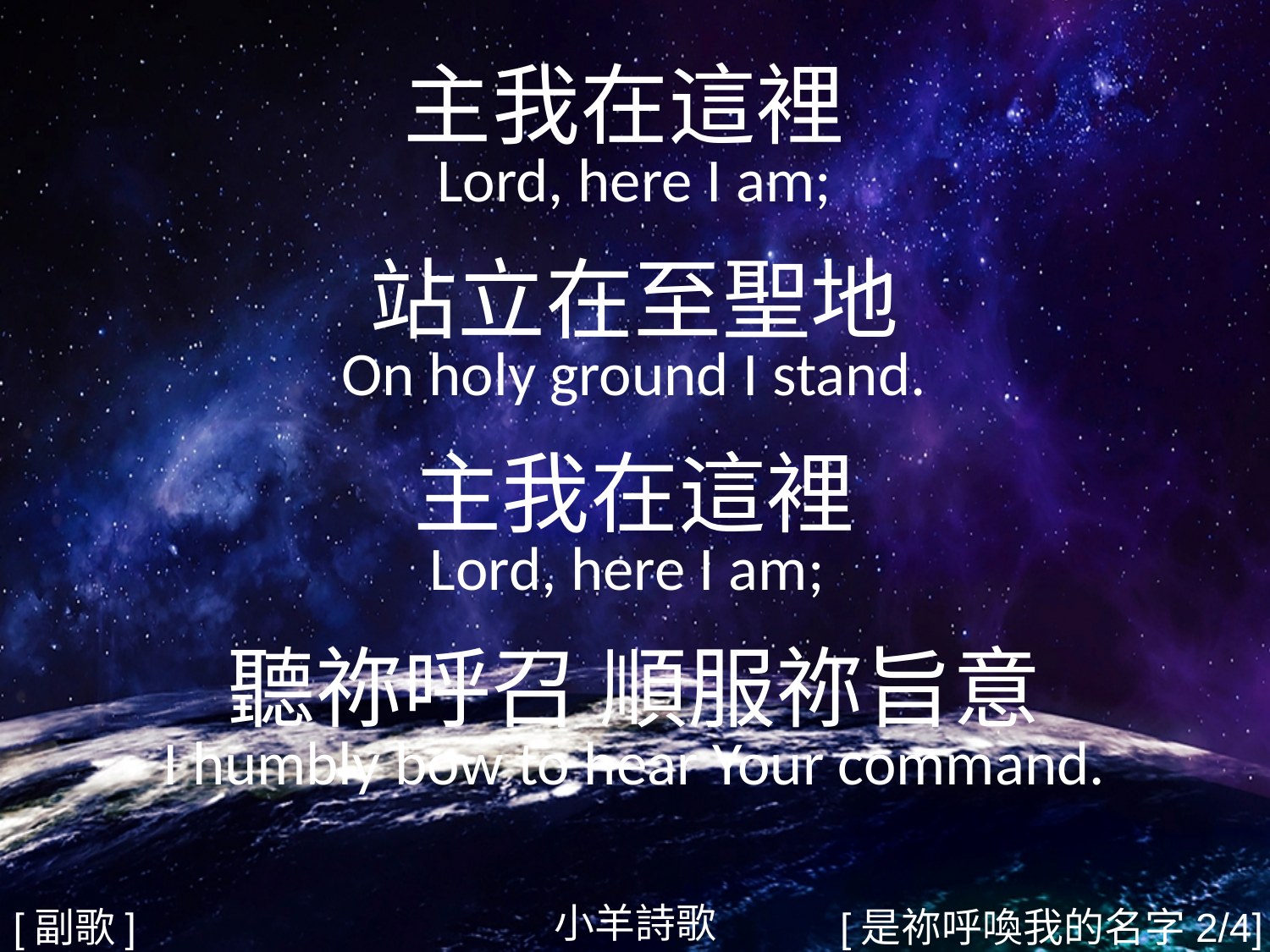

主我在這裡
Lord, here I am;

站立在至聖地
On holy ground I stand.

主我在這裡
Lord, here I am;

聽祢呼召 順服祢旨意
I humbly bow to hear Your command.
#

小羊詩歌
[副歌]
[是祢呼喚我的名字2/4]